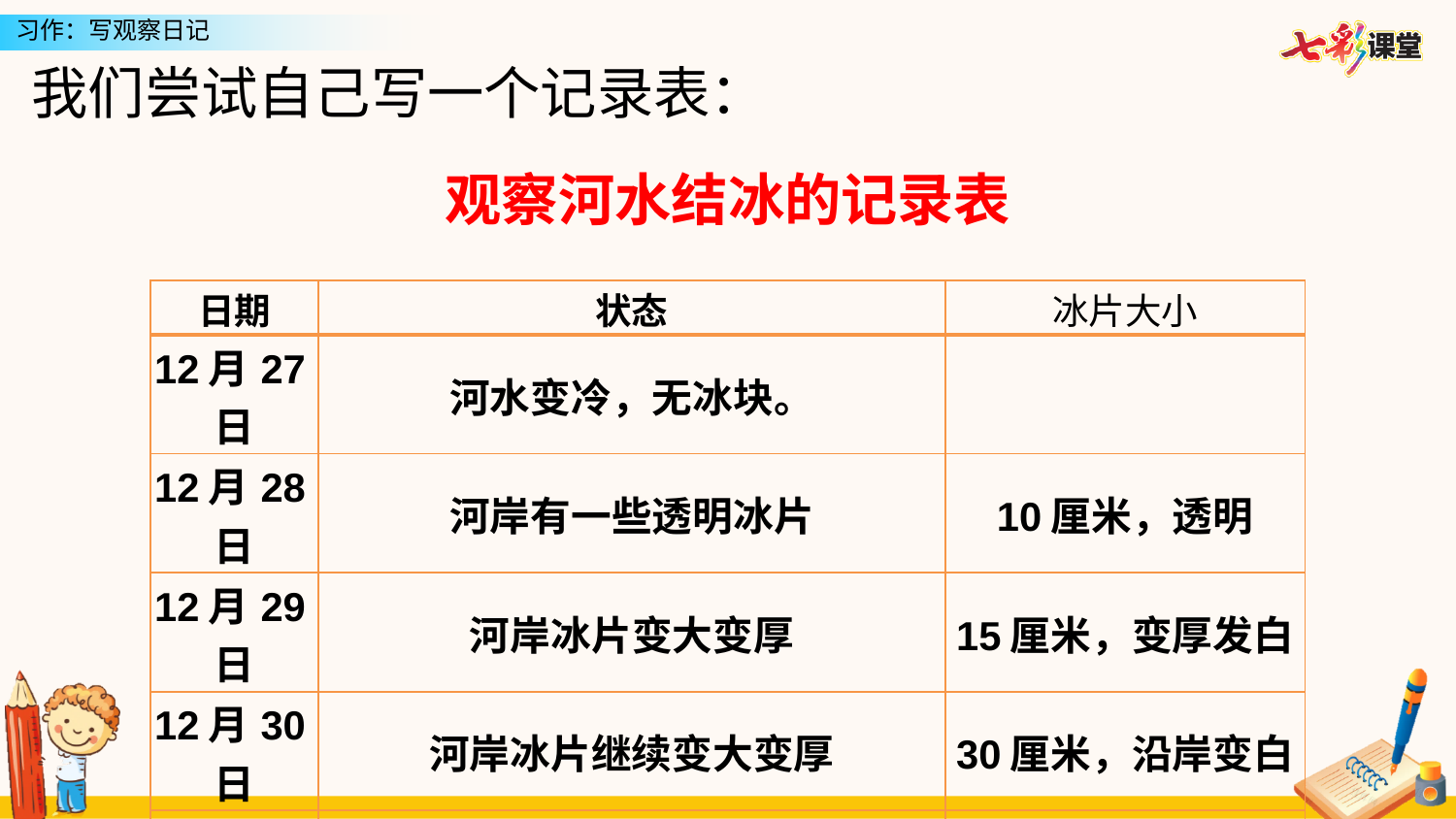

我们尝试自己写一个记录表：
观察河水结冰的记录表
| 日期 | 状态 | 冰片大小 |
| --- | --- | --- |
| 12月27日 | 河水变冷，无冰块。 |  |
| 12月28日 | 河岸有一些透明冰片 | 10厘米，透明 |
| 12月29日 | 河岸冰片变大变厚 | 15厘米，变厚发白 |
| 12月30日 | 河岸冰片继续变大变厚 | 30厘米，沿岸变白 |
| 12月31日 | 河中央出现冰片较薄 | 冰色透明 |
| 1月1日 | 河中央冰片变厚 | 冰厚大约5厘米 |
| 1月2日 | 河面基本结冰 | 沿岸厚中间薄 |